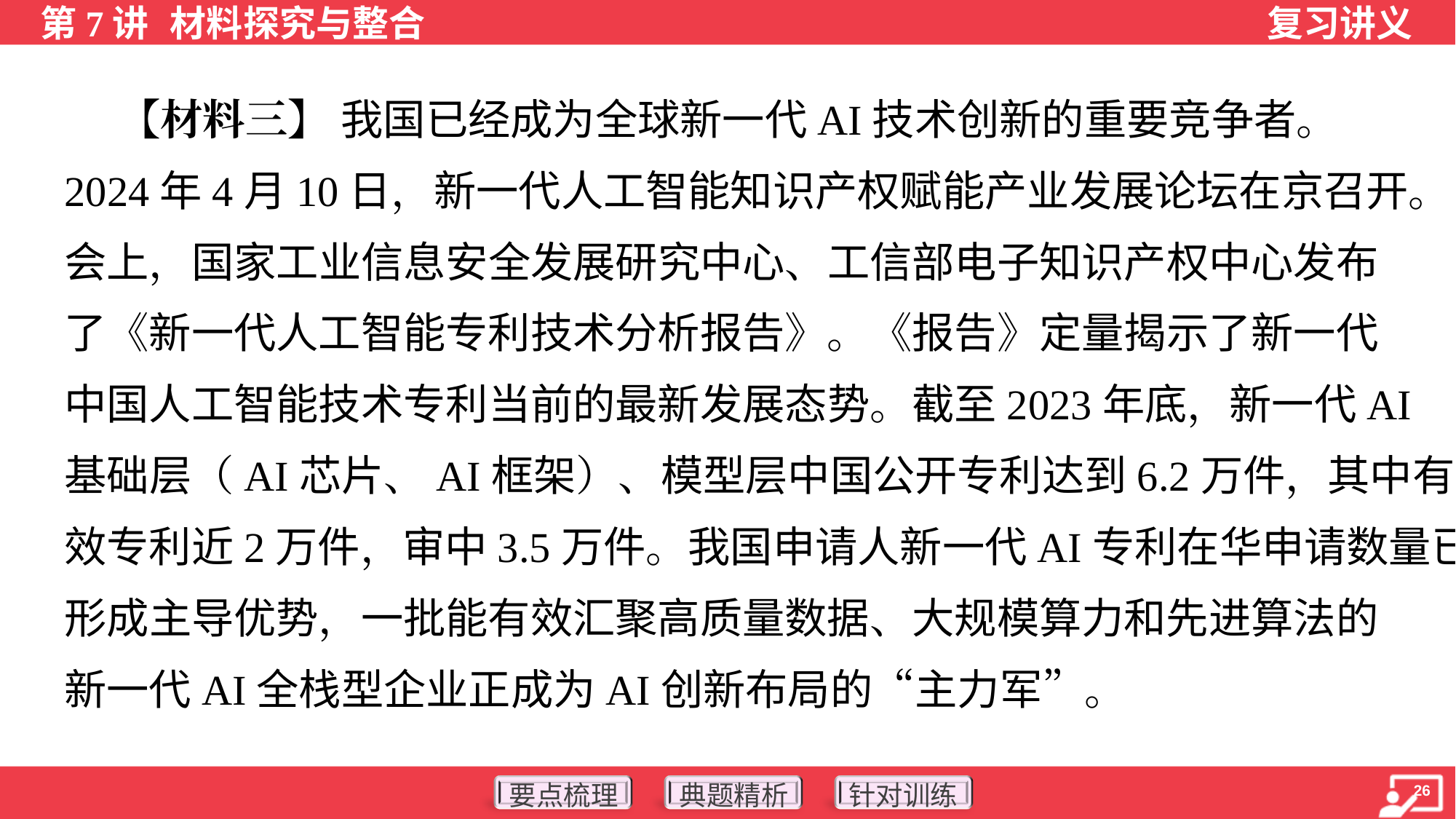

【材料三】 我国已经成为全球新一代AI技术创新的重要竞争者。
2024年4月10日，新一代人工智能知识产权赋能产业发展论坛在京召开。
会上，国家工业信息安全发展研究中心、工信部电子知识产权中心发布
了《新一代人工智能专利技术分析报告》。《报告》定量揭示了新一代
中国人工智能技术专利当前的最新发展态势。截至2023年底，新一代AI
基础层（AI芯片、AI框架）、模型层中国公开专利达到6.2万件，其中有
效专利近2万件，审中3.5万件。我国申请人新一代AI专利在华申请数量已
形成主导优势，一批能有效汇聚高质量数据、大规模算力和先进算法的
新一代AI全栈型企业正成为AI创新布局的“主力军”。